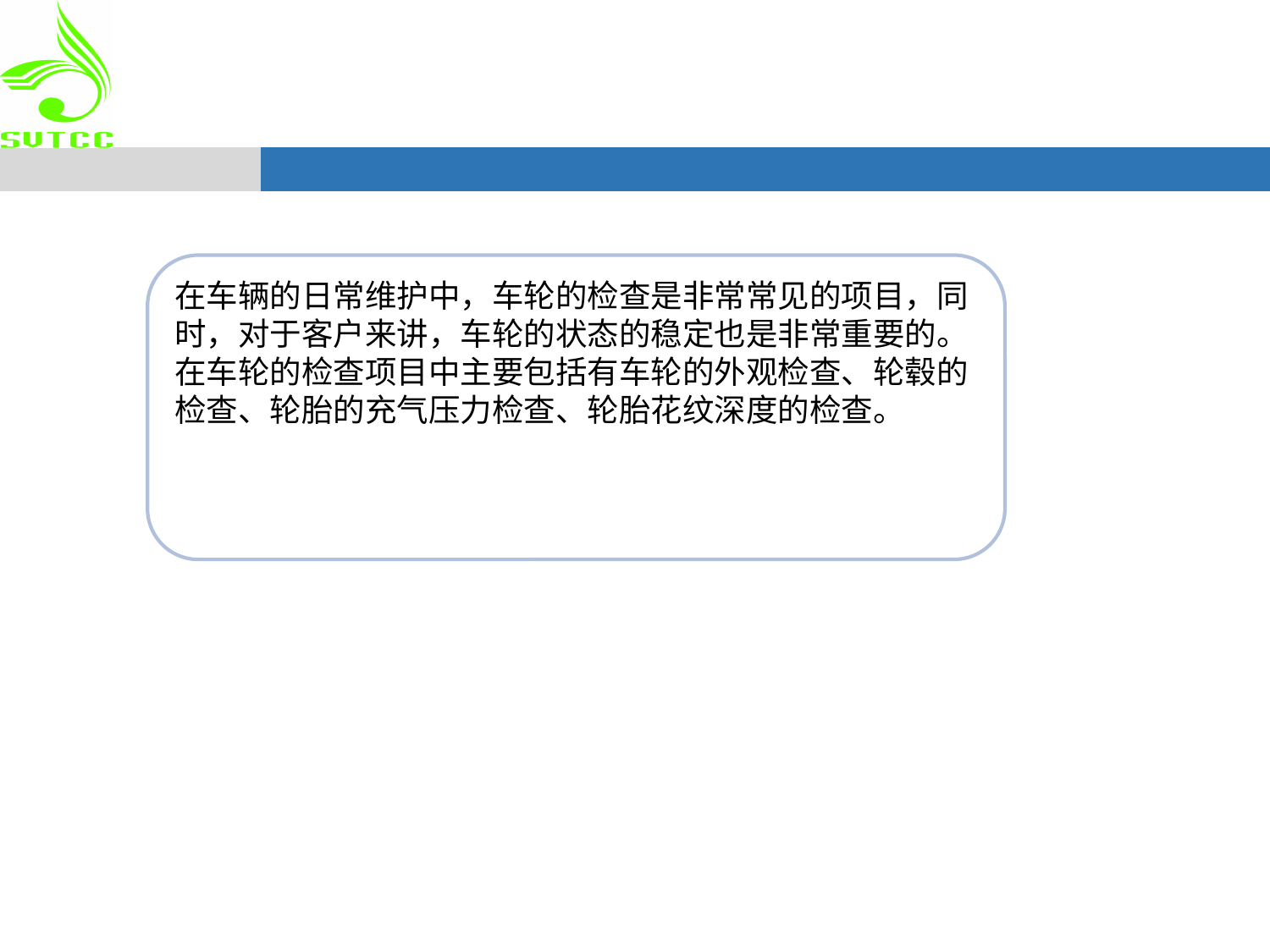

在车辆的日常维护中，车轮的检查是非常常见的项目，同时，对于客户来讲，车轮的状态的稳定也是非常重要的。在车轮的检查项目中主要包括有车轮的外观检查、轮毂的检查、轮胎的充气压力检查、轮胎花纹深度的检查。